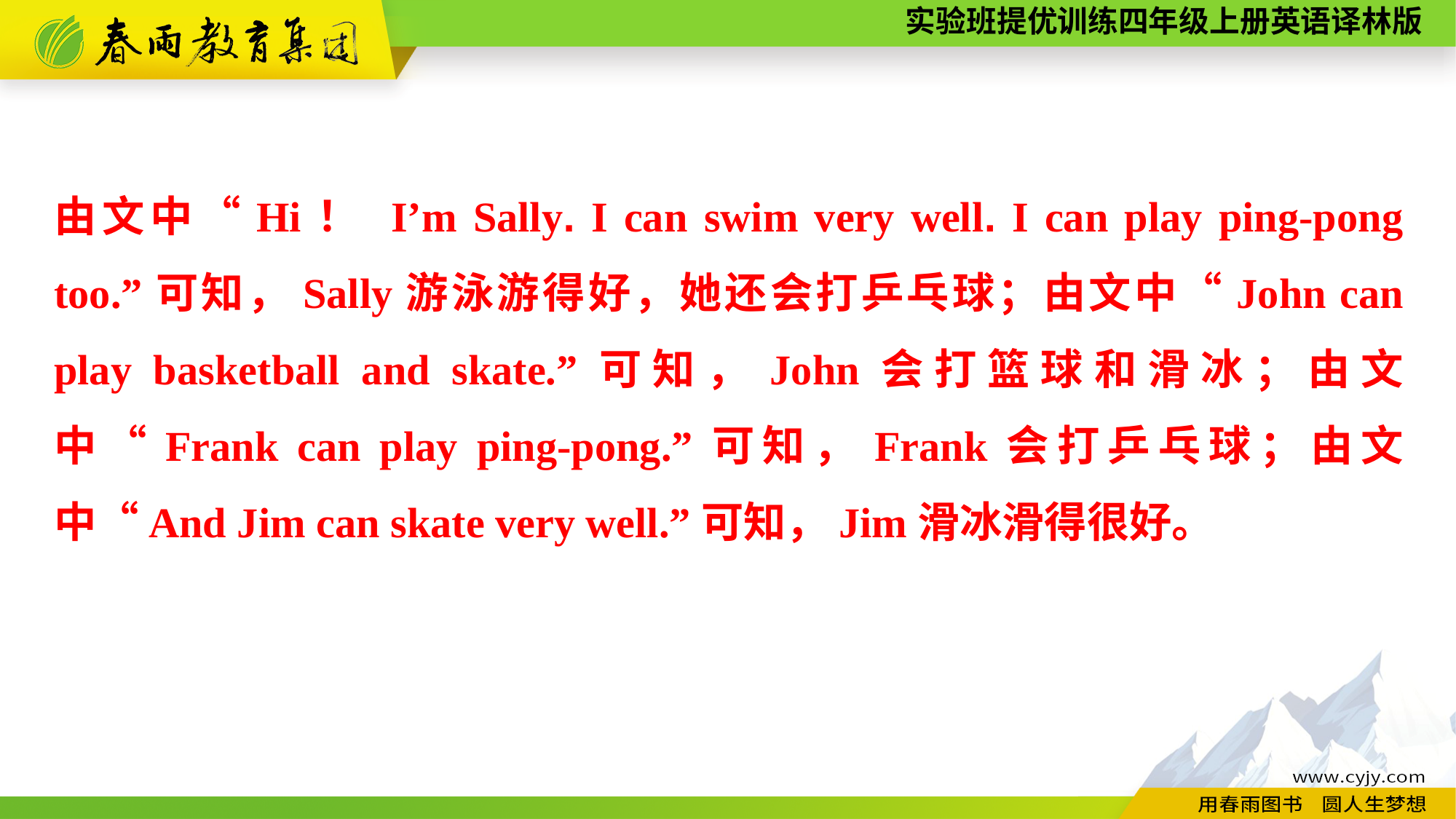

由文中“Hi！ I’m Sally. I can swim very well. I can play ping-pong too.”可知，Sally游泳游得好，她还会打乒乓球；由文中“John can play basketball and skate.”可知，John会打篮球和滑冰；由文中“Frank can play ping-pong.”可知，Frank会打乒乓球；由文中“And Jim can skate very well.”可知，Jim滑冰滑得很好。